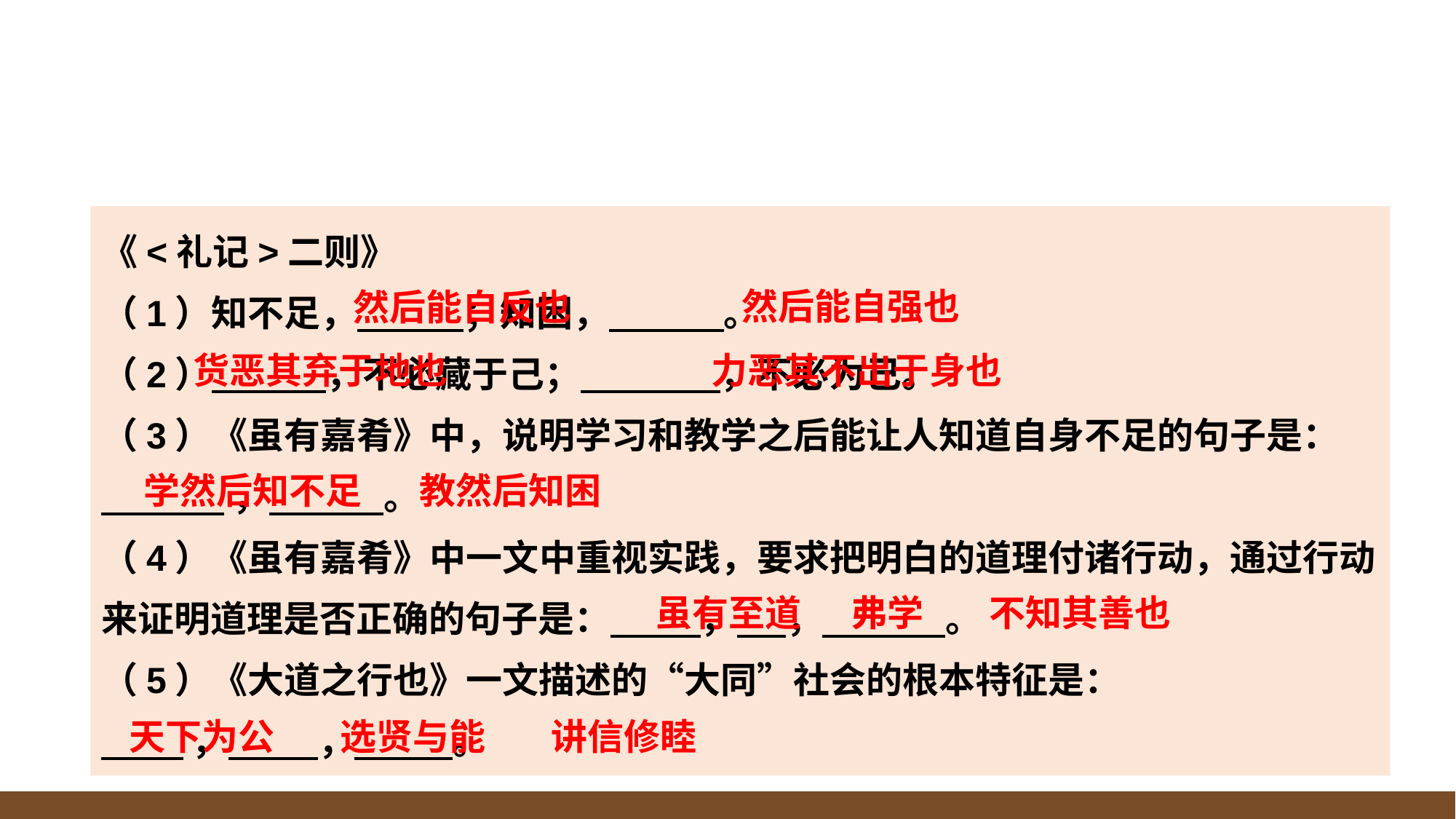

《<礼记>二则》
（1）知不足，             ；知困，              。
（2）              ，不必藏于己；                 ，不必为己。
（3）《虽有嘉肴》中，说明学习和教学之后能让人知道自身不足的句子是：
               ，              。
（4）《虽有嘉肴》中一文中重视实践，要求把明白的道理付诸行动，通过行动来证明道理是否正确的句子是：           ，      ，               。
（5）《大道之行也》一文描述的“大同”社会的根本特征是：
          ，           ，            。
然后能自强也
然后能自反也
货恶其弃于地也
力恶其不出于身也
学然后知不足       教然后知困
虽有至道      弗学        不知其善也
天下为公        选贤与能        讲信修睦